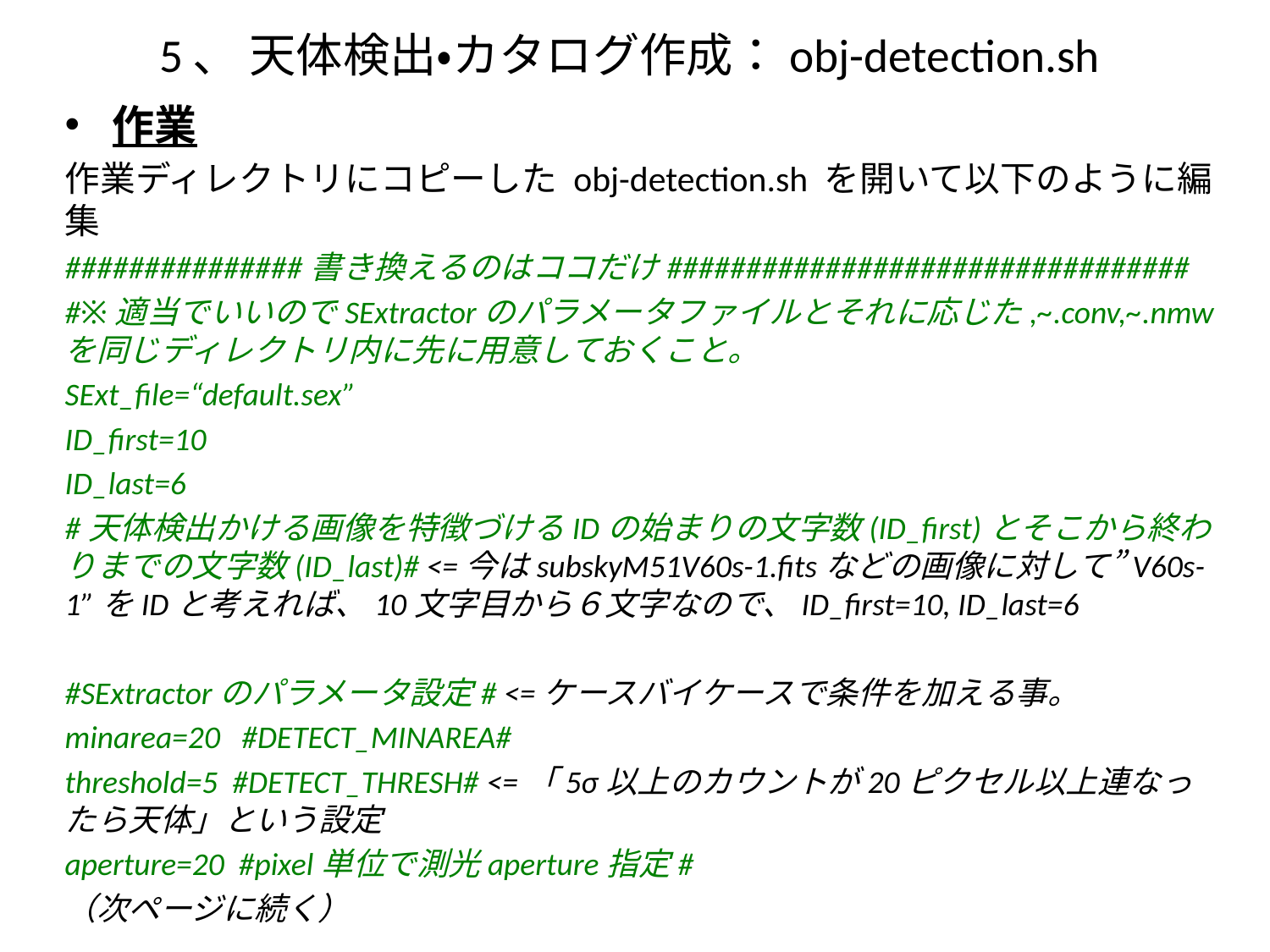

# 5、 天体検出・カタログ作成：obj-detection.sh
作業
作業ディレクトリにコピーした obj-detection.sh を開いて以下のように編集
###############書き換えるのはココだけ#################################
#※適当でいいのでSExtractorのパラメータファイルとそれに応じた,~.conv,~.nmwを同じディレクトリ内に先に用意しておくこと。
SExt_file=“default.sex”
ID_first=10
ID_last=6
#天体検出かける画像を特徴づけるIDの始まりの文字数(ID_first)とそこから終わりまでの文字数(ID_last)# <=今はsubskyM51V60s-1.fitsなどの画像に対して”V60s-1”をIDと考えれば、10文字目から６文字なので、ID_first=10, ID_last=6

#SExtractorのパラメータ設定# <=ケースバイケースで条件を加える事。
minarea=20   #DETECT_MINAREA#
threshold=5  #DETECT_THRESH# <=「5σ以上のカウントが20ピクセル以上連なったら天体」という設定
aperture=20  #pixel単位で測光aperture指定#
（次ページに続く）